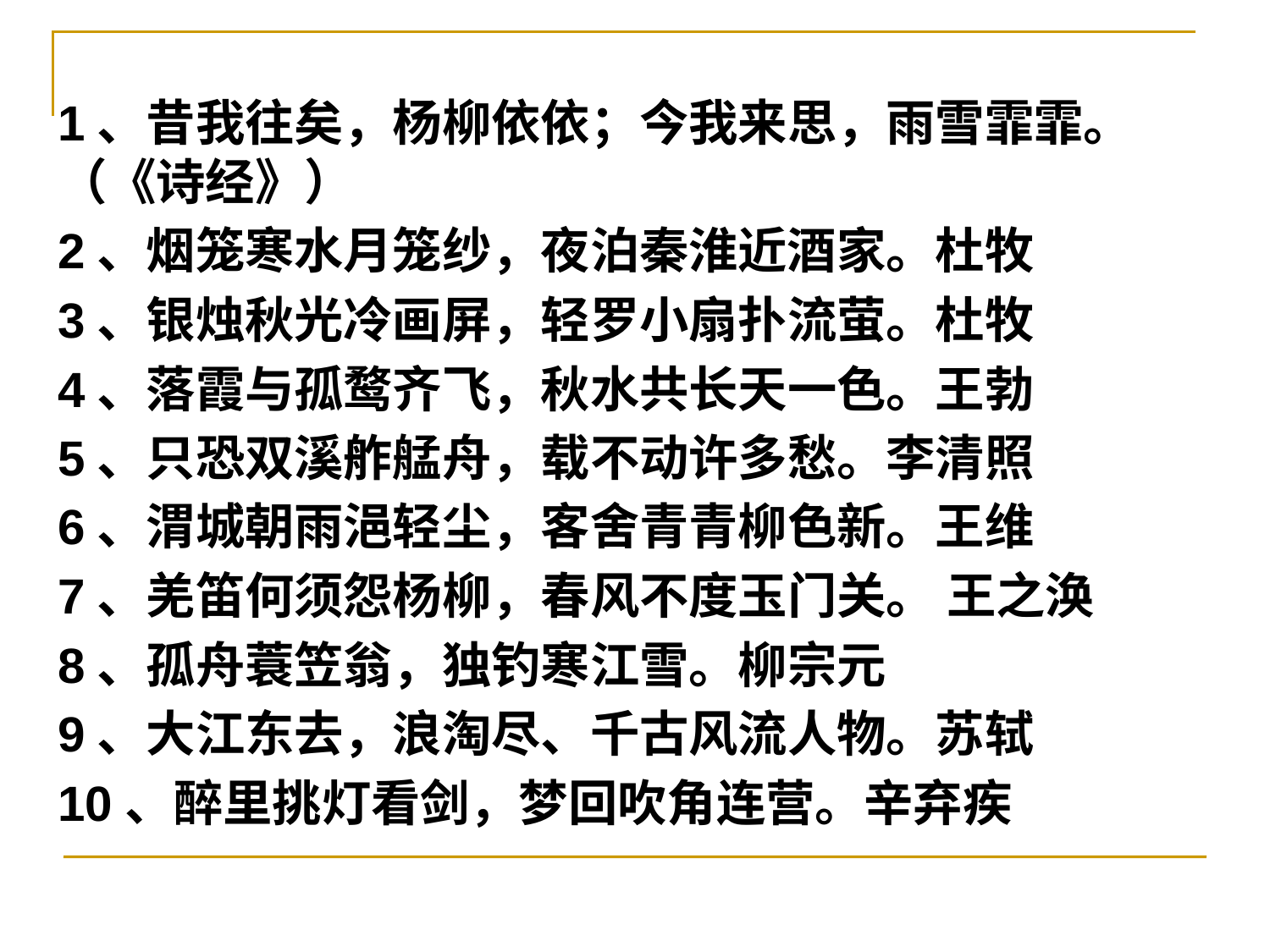

1、昔我往矣，杨柳依依；今我来思，雨雪霏霏。（《诗经》）
2、烟笼寒水月笼纱，夜泊秦淮近酒家。杜牧
3、银烛秋光冷画屏，轻罗小扇扑流萤。杜牧
4、落霞与孤鹜齐飞，秋水共长天一色。王勃
5、只恐双溪舴艋舟，载不动许多愁。李清照
6、渭城朝雨浥轻尘，客舍青青柳色新。王维
7、羌笛何须怨杨柳，春风不度玉门关。 王之涣
8、孤舟蓑笠翁，独钓寒江雪。柳宗元
9、大江东去，浪淘尽、千古风流人物。苏轼
10、醉里挑灯看剑，梦回吹角连营。辛弃疾